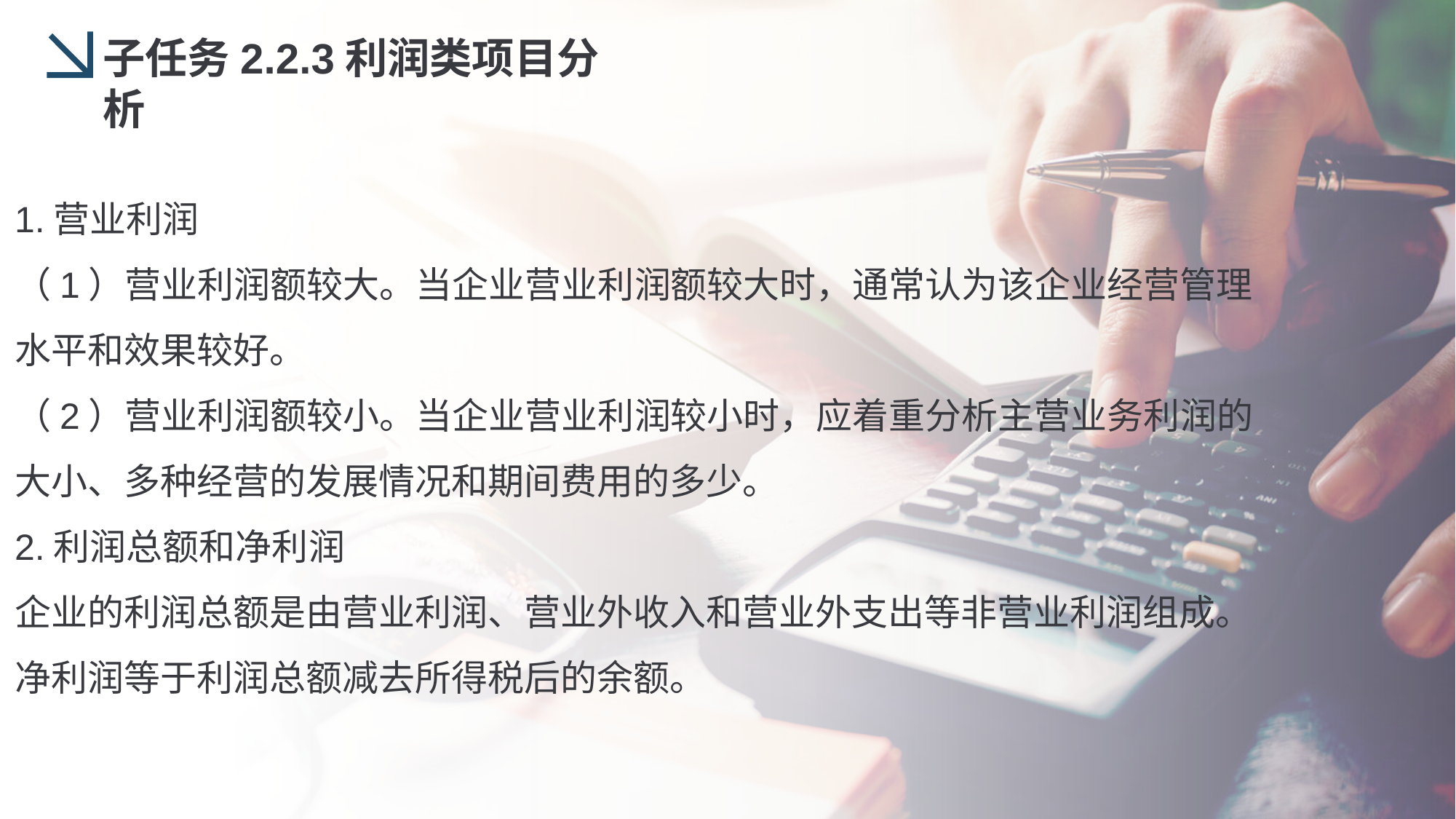

子任务2.2.3利润类项目分析

1.营业利润
（1）营业利润额较大。当企业营业利润额较大时，通常认为该企业经营管理水平和效果较好。
（2）营业利润额较小。当企业营业利润较小时，应着重分析主营业务利润的大小、多种经营的发展情况和期间费用的多少。
2.利润总额和净利润
企业的利润总额是由营业利润、营业外收入和营业外支出等非营业利润组成。净利润等于利润总额减去所得税后的余额。